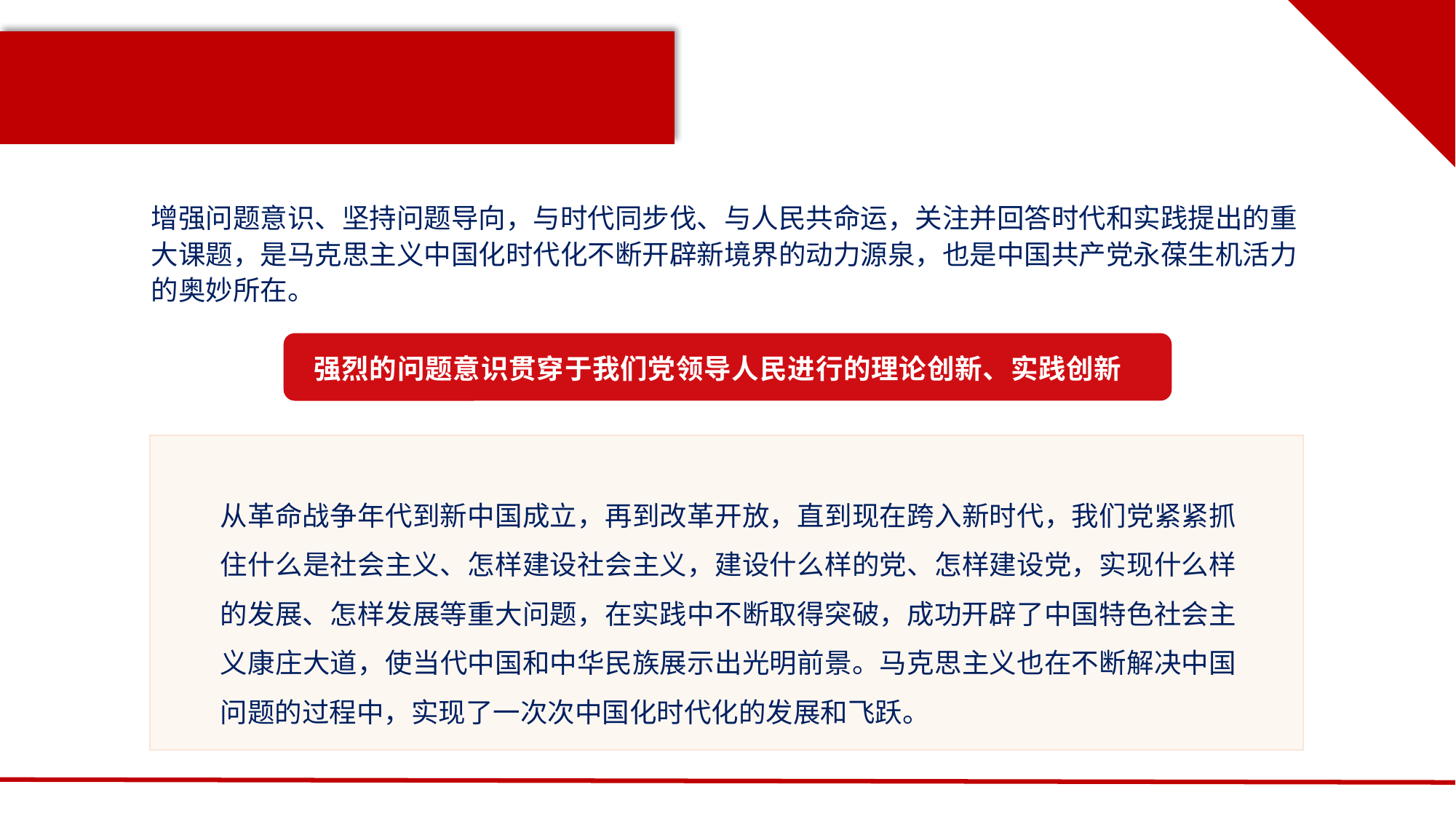

#
增强问题意识、坚持问题导向，与时代同步伐、与人民共命运，关注并回答时代和实践提出的重大课题，是马克思主义中国化时代化不断开辟新境界的动力源泉，也是中国共产党永葆生机活力的奥妙所在。

强烈的问题意识贯穿于我们党领导人民进行的理论创新、实践创新

从革命战争年代到新中国成立，再到改革开放，直到现在跨入新时代，我们党紧紧抓住什么是社会主义、怎样建设社会主义，建设什么样的党、怎样建设党，实现什么样的发展、怎样发展等重大问题，在实践中不断取得突破，成功开辟了中国特色社会主义康庄大道，使当代中国和中华民族展示出光明前景。马克思主义也在不断解决中国问题的过程中，实现了一次次中国化时代化的发展和飞跃。